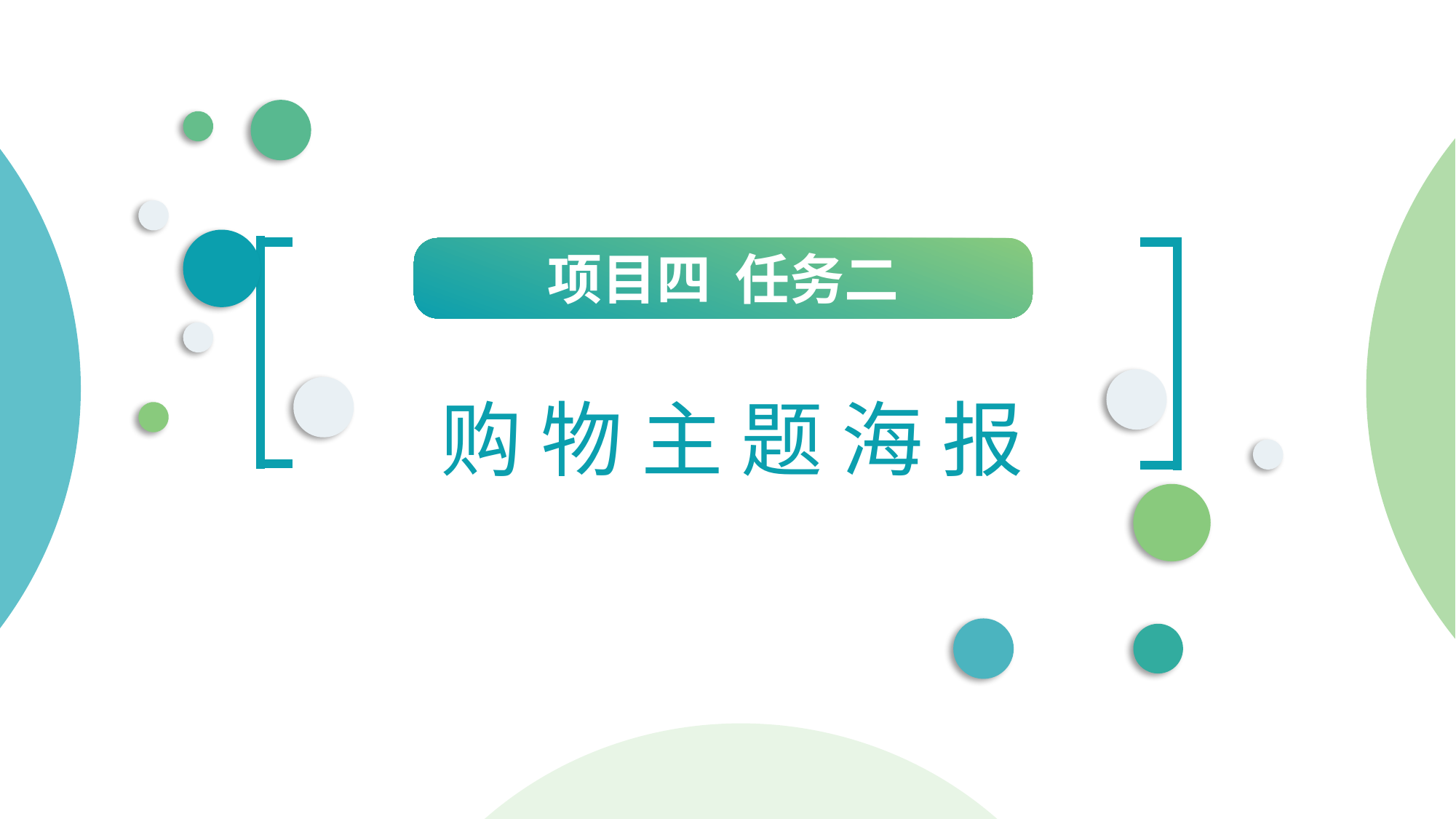

项目四  任务二

购 物 主 题 海 报